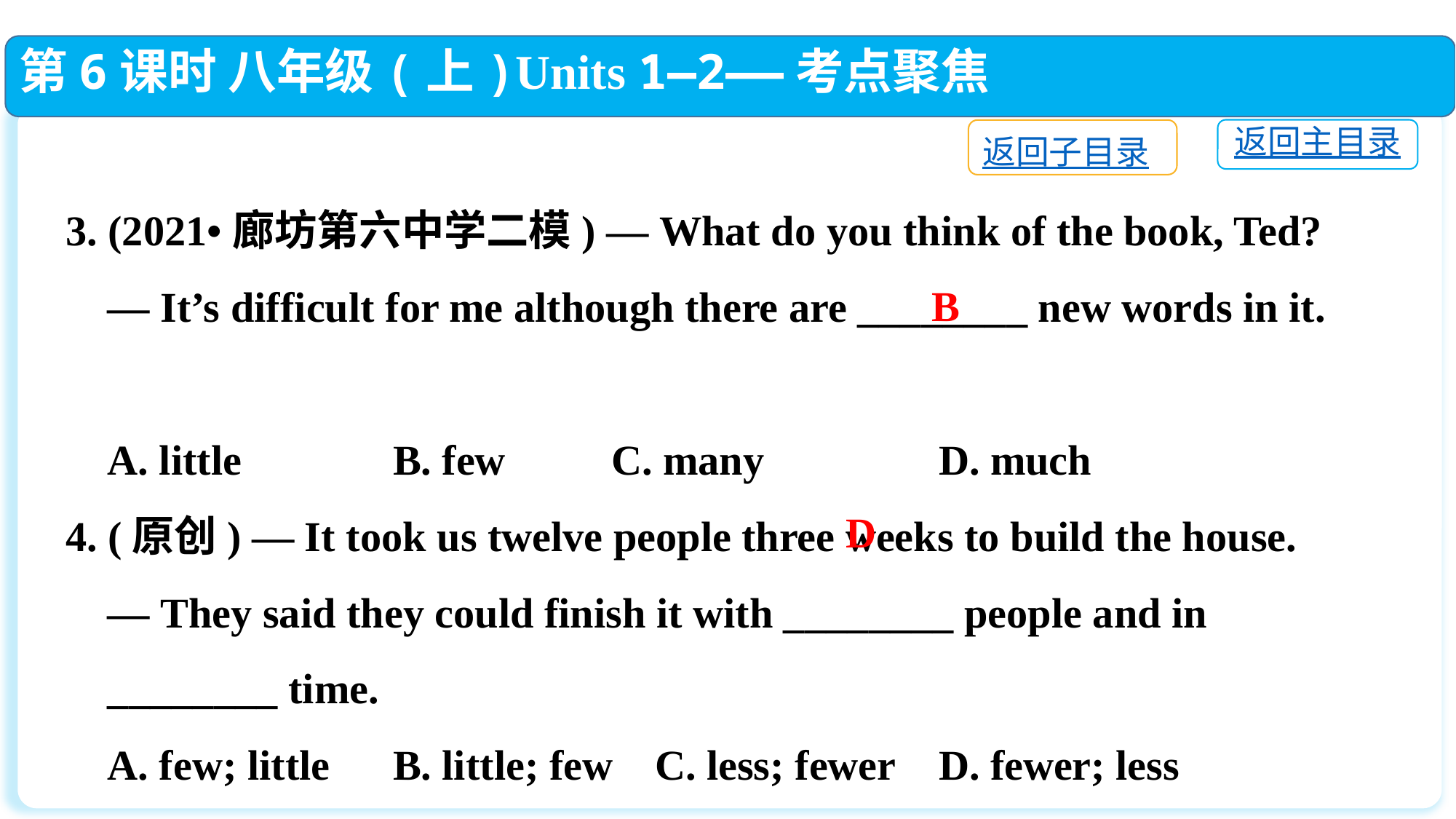

第6课时 八年级(上)Units 1—2——考点聚焦

返回主目录

返回子目录
3. (2021•廊坊第六中学二模) — What do you think of the book, Ted?
    — It’s difficult for me although there are ________ new words in it.
    A. little		B. few	C. many		D. much
4. (原创) — It took us twelve people three weeks to build the house.
    — They said they could finish it with ________ people and in
    ________ time.
    A. few; little	B. little; few    C. less; fewer	D. fewer; less
B
D